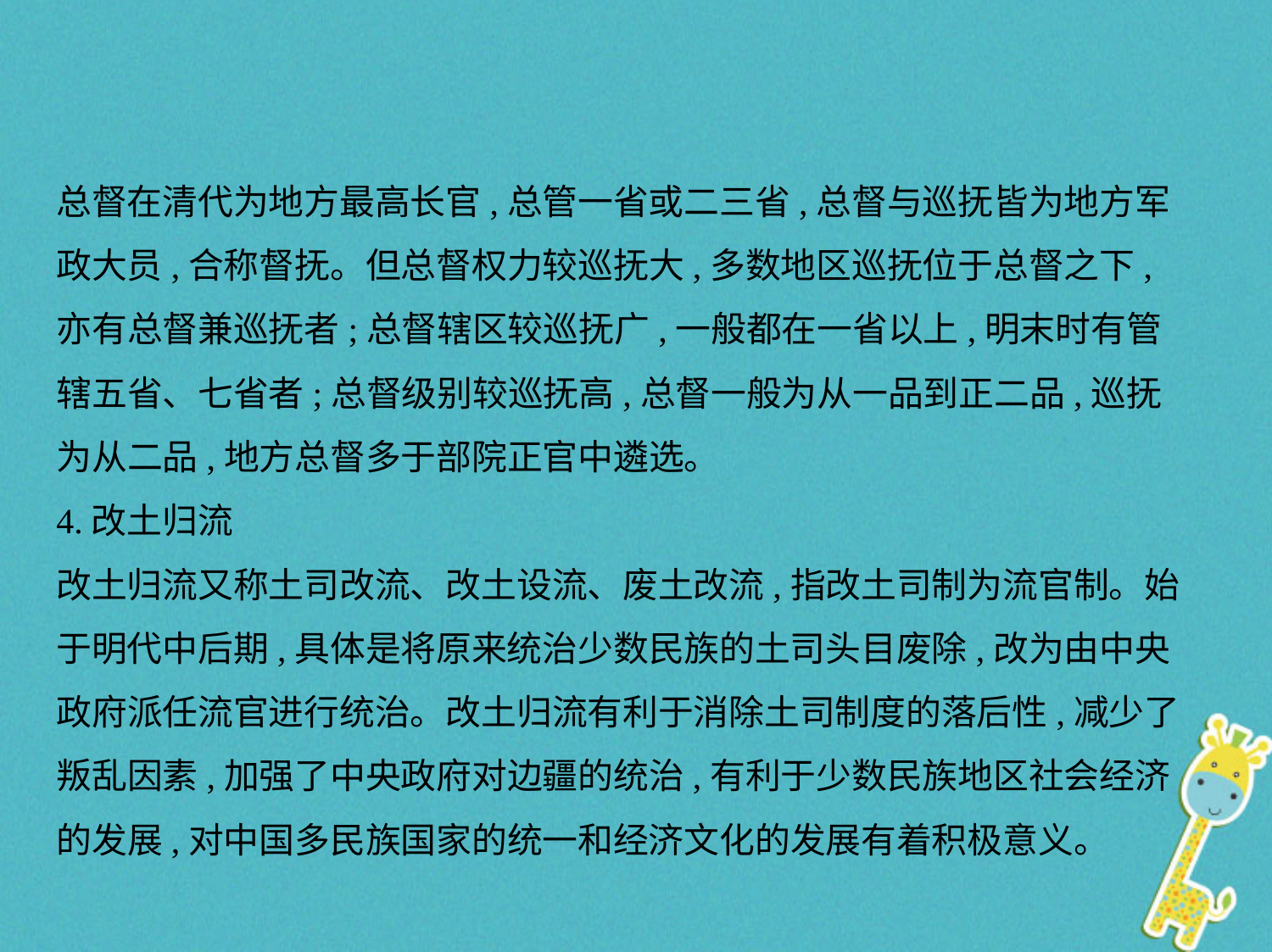

总督在清代为地方最高长官,总管一省或二三省,总督与巡抚皆为地方军政大员,合称督抚。但总督权力较巡抚大,多数地区巡抚位于总督之下,亦有总督兼巡抚者;总督辖区较巡抚广,一般都在一省以上,明末时有管辖五省、七省者;总督级别较巡抚高,总督一般为从一品到正二品,巡抚为从二品,地方总督多于部院正官中遴选。
4.改土归流
改土归流又称土司改流、改土设流、废土改流,指改土司制为流官制。始于明代中后期,具体是将原来统治少数民族的土司头目废除,改为由中央政府派任流官进行统治。改土归流有利于消除土司制度的落后性,减少了叛乱因素,加强了中央政府对边疆的统治,有利于少数民族地区社会经济的发展,对中国多民族国家的统一和经济文化的发展有着积极意义。